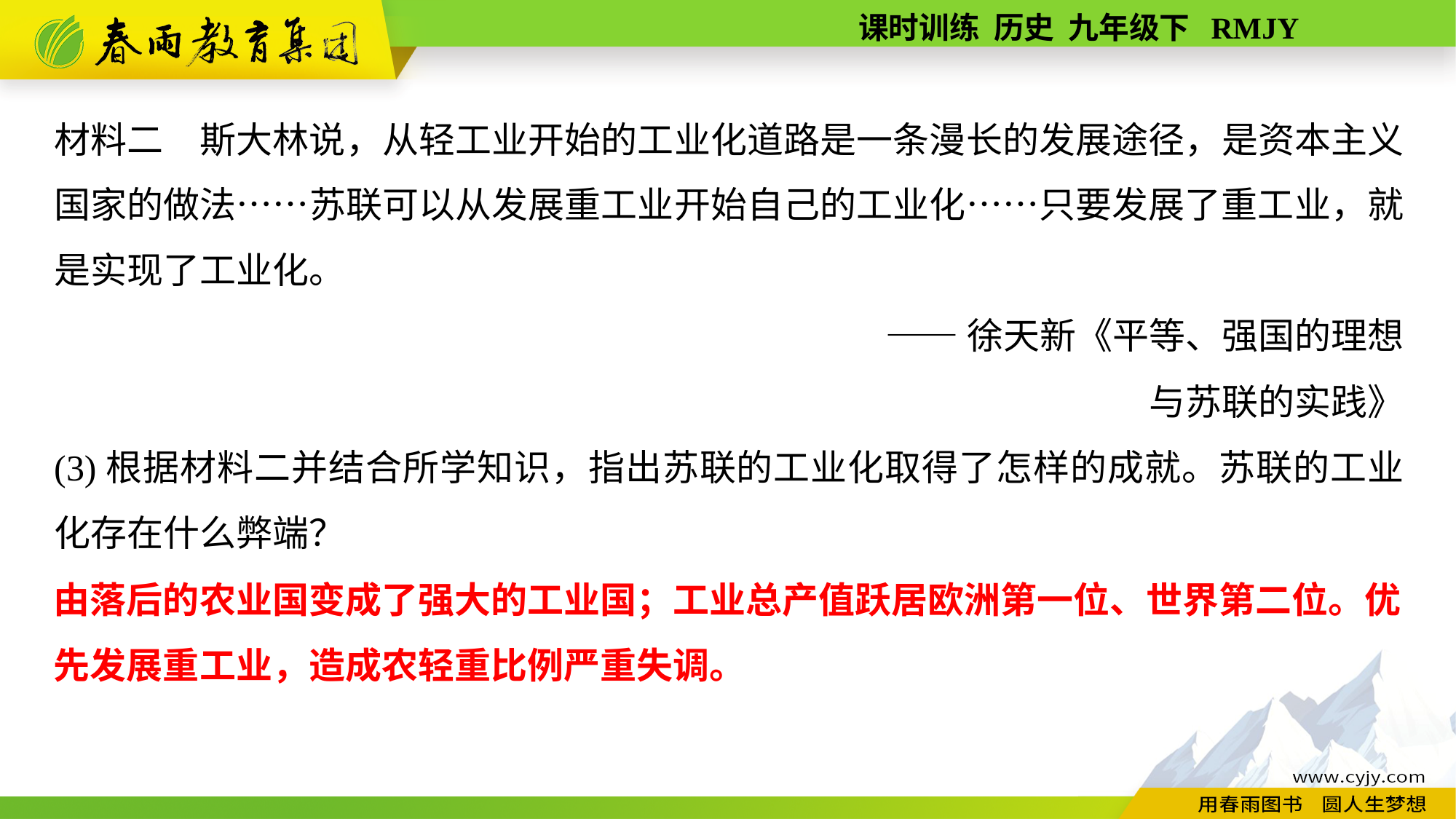

材料二　斯大林说，从轻工业开始的工业化道路是一条漫长的发展途径，是资本主义国家的做法……苏联可以从发展重工业开始自己的工业化……只要发展了重工业，就是实现了工业化。
——徐天新《平等、强国的理想
与苏联的实践》
(3)根据材料二并结合所学知识，指出苏联的工业化取得了怎样的成就。苏联的工业化存在什么弊端？
由落后的农业国变成了强大的工业国；工业总产值跃居欧洲第一位、世界第二位。优先发展重工业，造成农轻重比例严重失调。